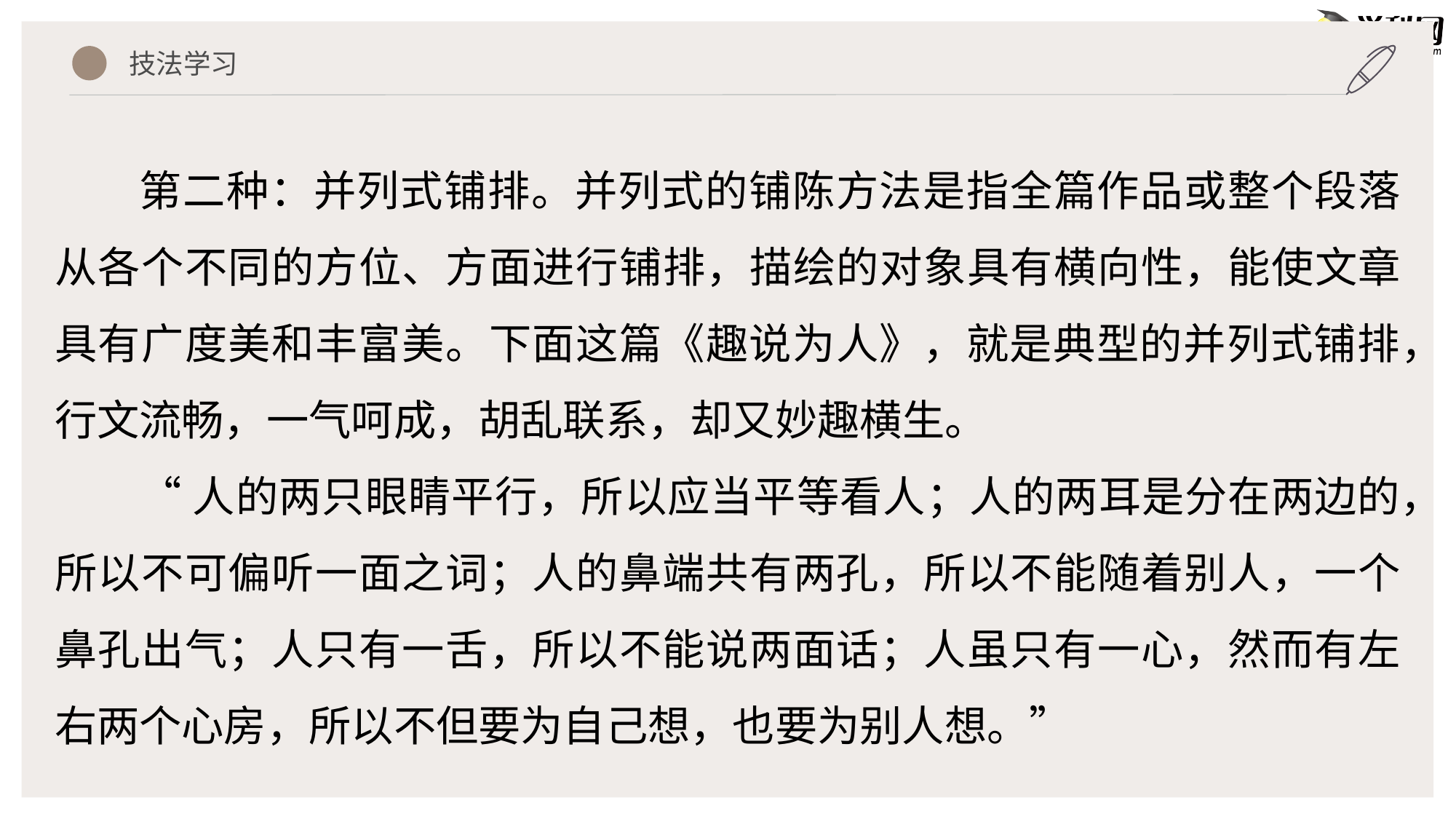

技法学习

第二种：并列式铺排。并列式的铺陈方法是指全篇作品或整个段落从各个不同的方位、方面进行铺排，描绘的对象具有横向性，能使文章具有广度美和丰富美。下面这篇《趣说为人》，就是典型的并列式铺排，行文流畅，一气呵成，胡乱联系，却又妙趣横生。
“人的两只眼睛平行，所以应当平等看人；人的两耳是分在两边的，所以不可偏听一面之词；人的鼻端共有两孔，所以不能随着别人，一个鼻孔出气；人只有一舌，所以不能说两面话；人虽只有一心，然而有左右两个心房，所以不但要为自己想，也要为别人想。”